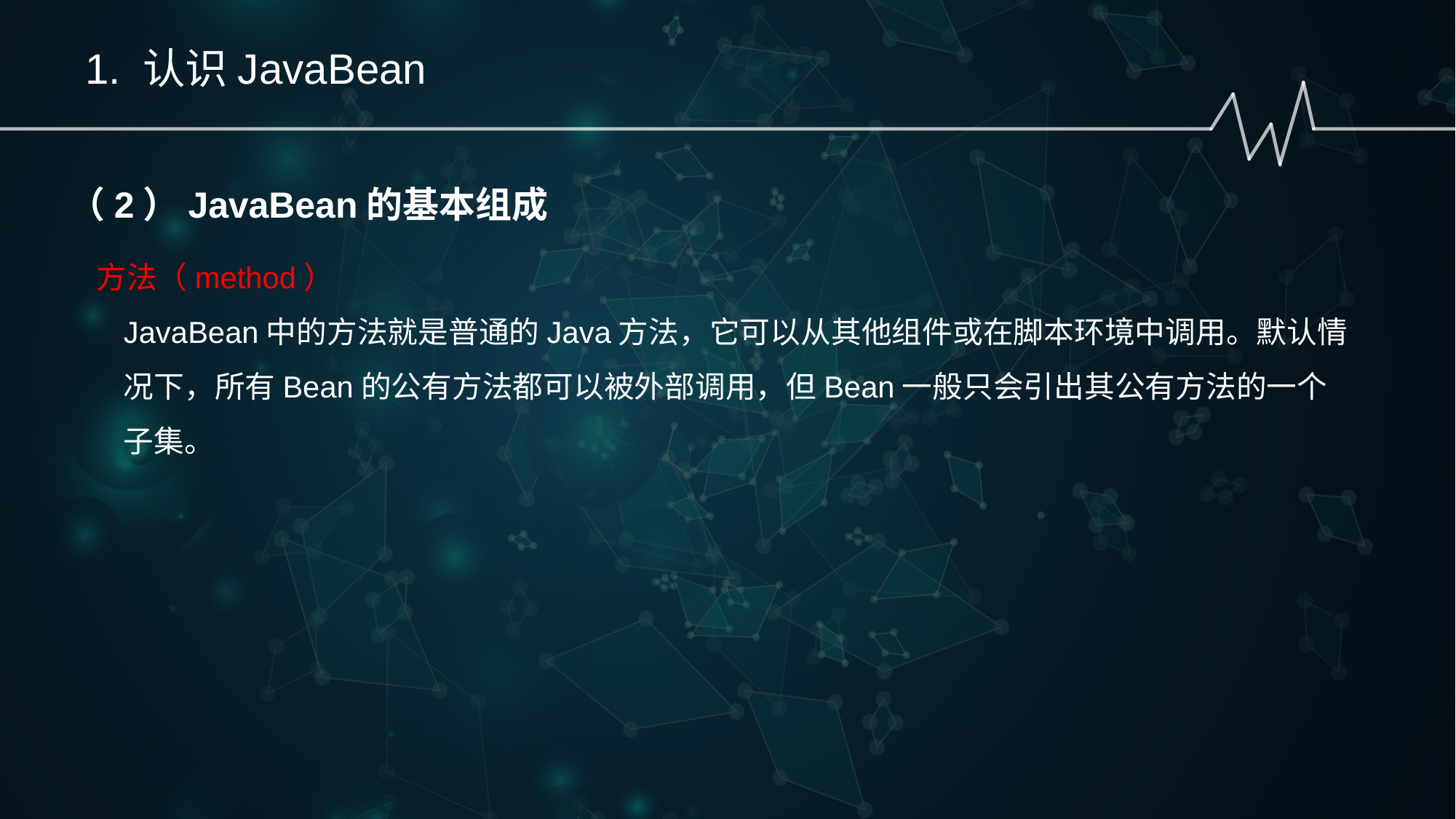

1. 认识JavaBean
（2）JavaBean的基本组成

   方法（method）
JavaBean中的方法就是普通的Java方法，它可以从其他组件或在脚本环境中调用。默认情况下，所有Bean的公有方法都可以被外部调用，但Bean一般只会引出其公有方法的一个子集。